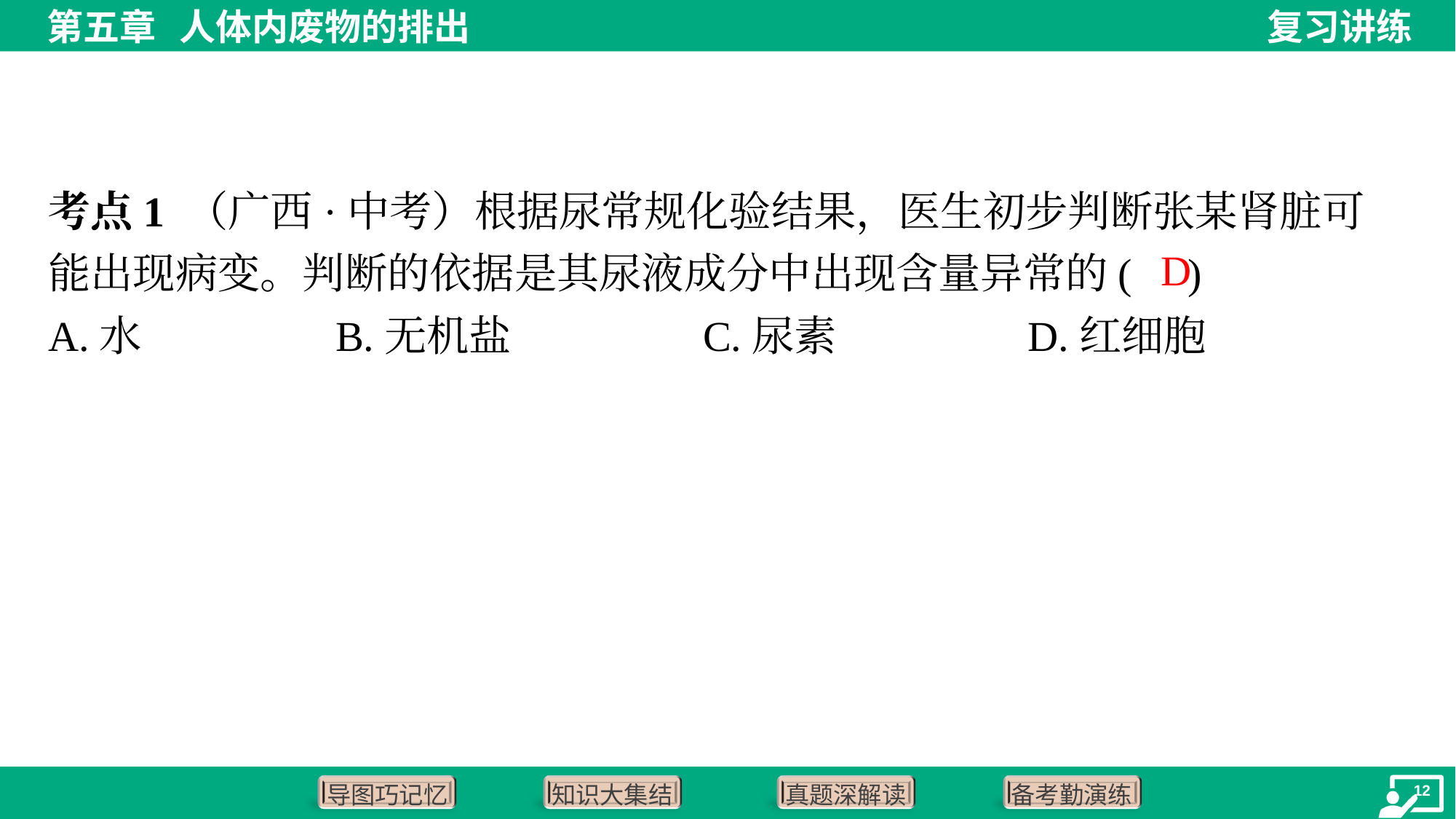

考点1 （广西·中考）根据尿常规化验结果，医生初步判断张某肾脏可能出现病变。判断的依据是其尿液成分中出现含量异常的(     )
D
A.水	B.无机盐	C.尿素	D.红细胞